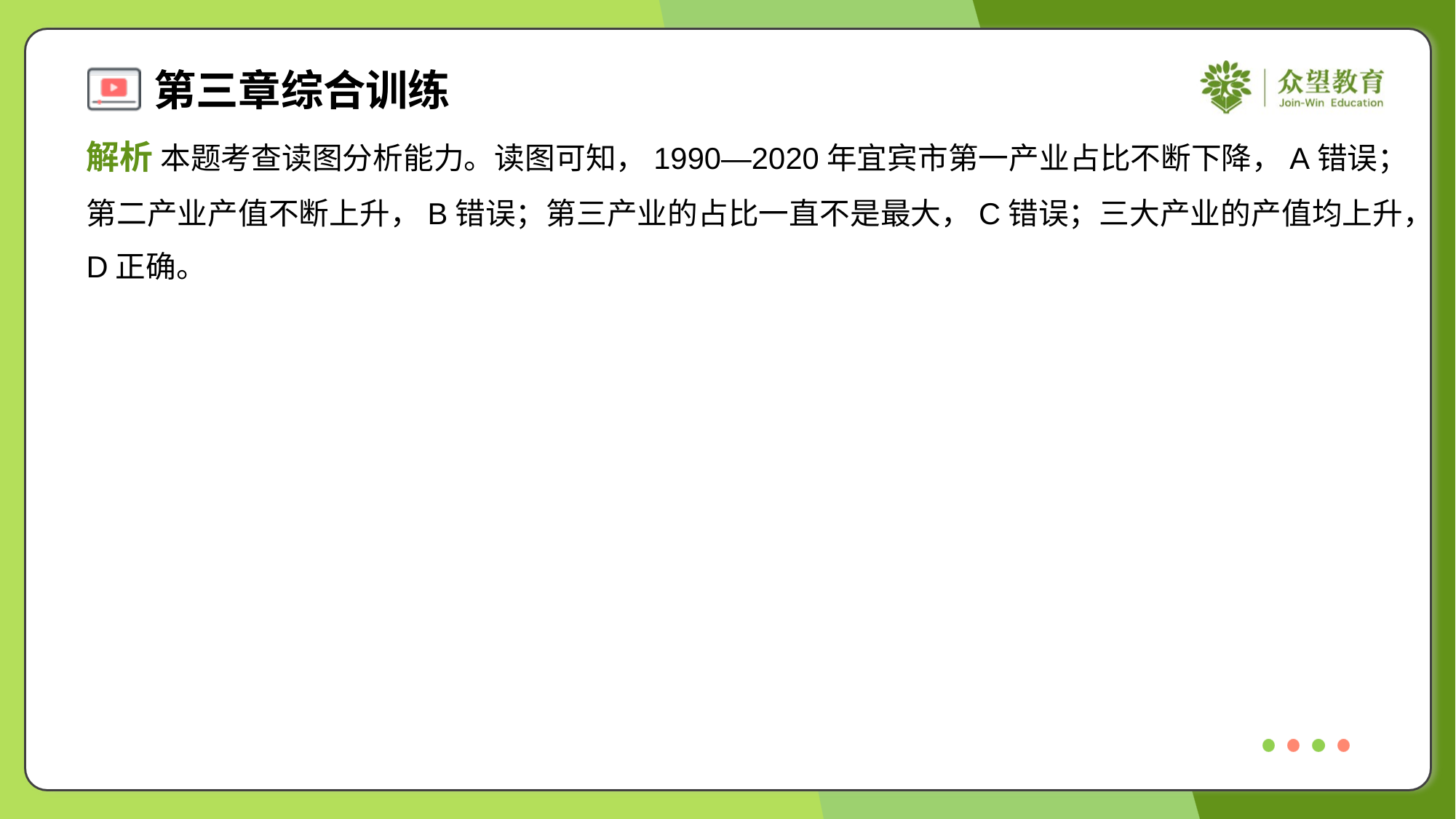

解析 本题考查读图分析能力。读图可知，1990—2020年宜宾市第一产业占比不断下降，A错误；
第二产业产值不断上升，B错误；第三产业的占比一直不是最大，C错误；三大产业的产值均上升，
D正确。